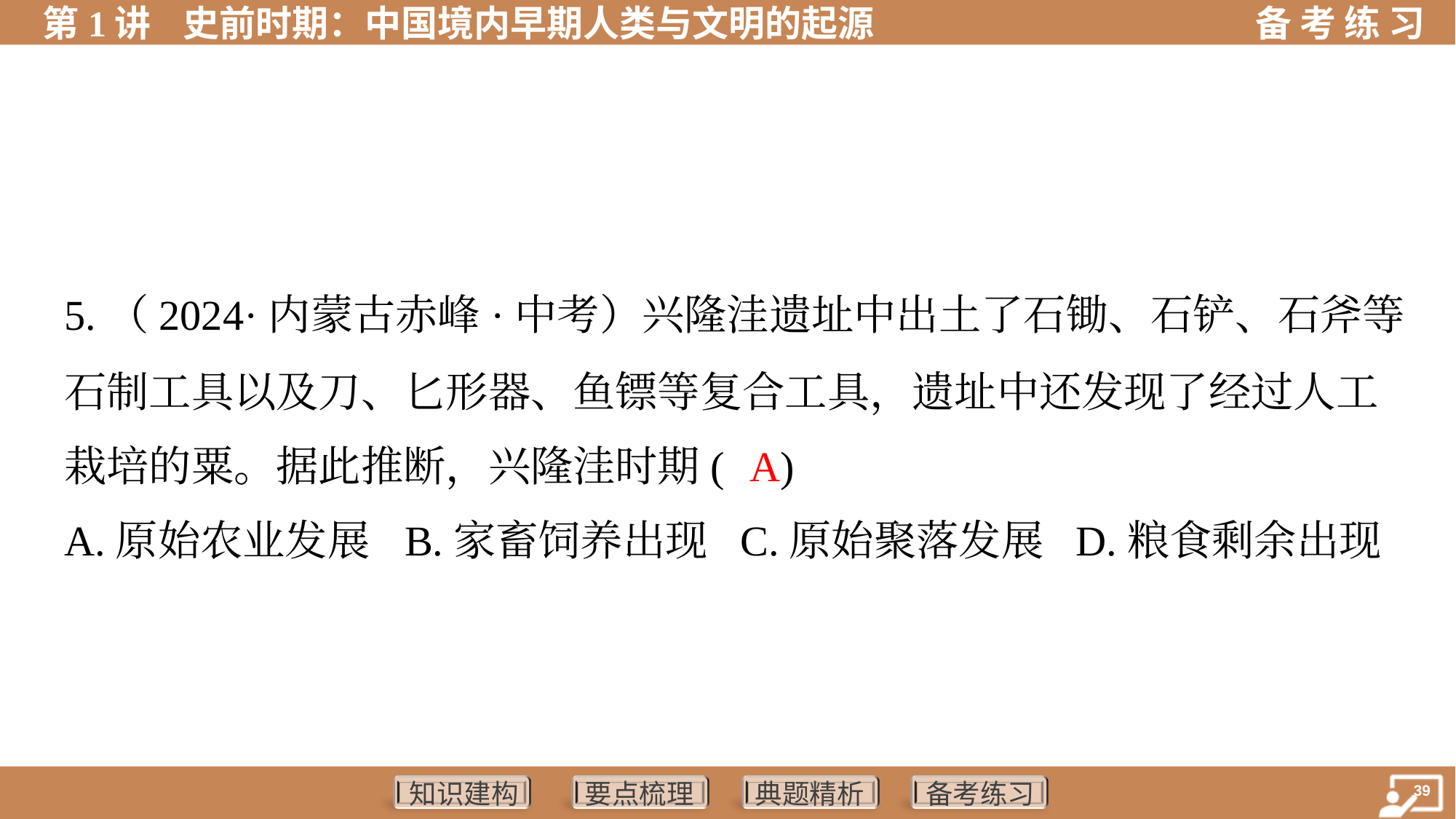

5.（2024·内蒙古赤峰·中考）兴隆洼遗址中出土了石锄、石铲、石斧等
石制工具以及刀、匕形器、鱼镖等复合工具，遗址中还发现了经过人工
栽培的粟。据此推断，兴隆洼时期(     )
A
A.原始农业发展	B.家畜饲养出现	C.原始聚落发展	D.粮食剩余出现